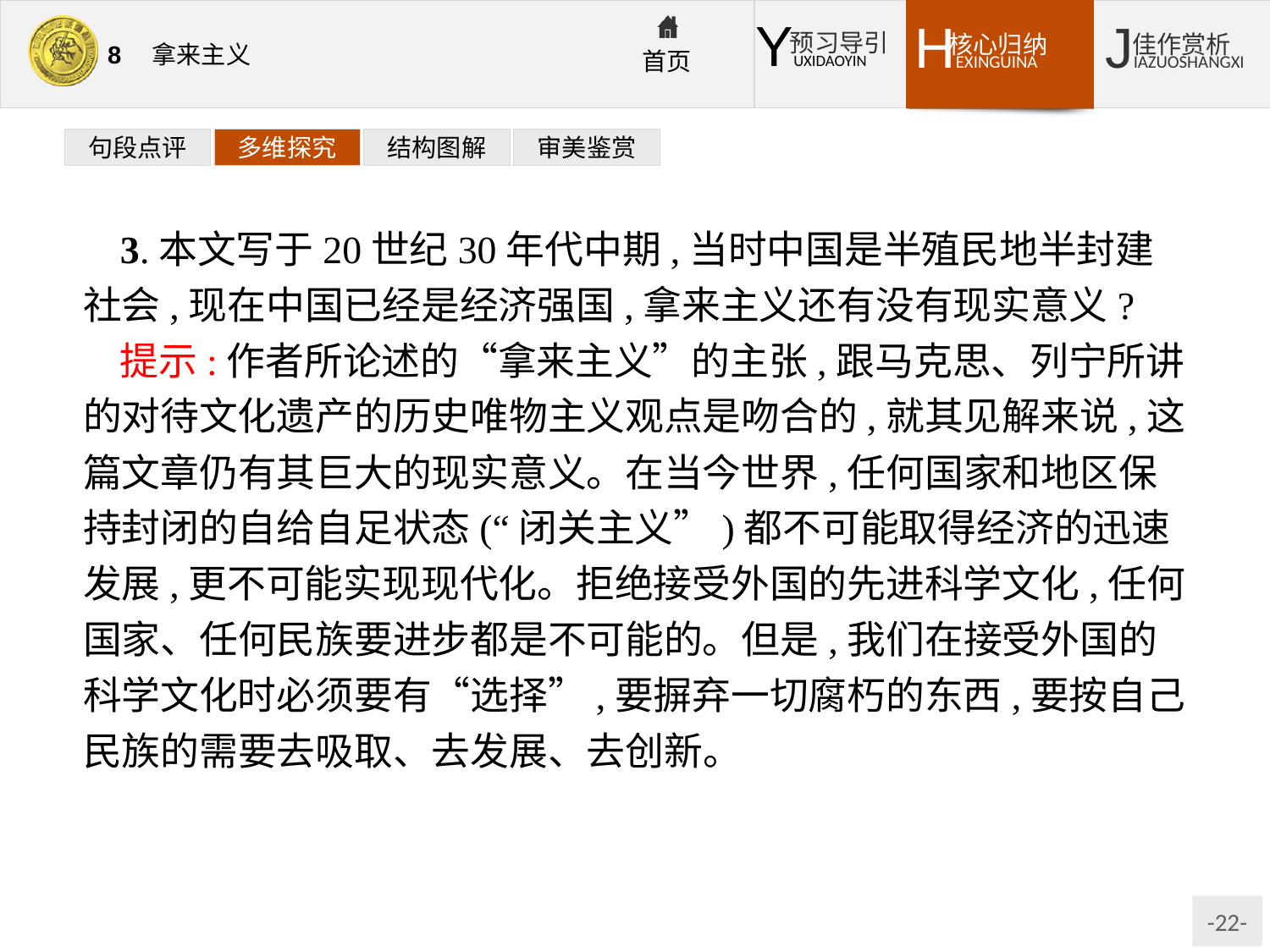

句段点评
多维探究
结构图解
审美鉴赏
3.本文写于20世纪30年代中期,当时中国是半殖民地半封建社会,现在中国已经是经济强国,拿来主义还有没有现实意义?
提示:作者所论述的“拿来主义”的主张,跟马克思、列宁所讲的对待文化遗产的历史唯物主义观点是吻合的,就其见解来说,这篇文章仍有其巨大的现实意义。在当今世界,任何国家和地区保持封闭的自给自足状态(“闭关主义”)都不可能取得经济的迅速发展,更不可能实现现代化。拒绝接受外国的先进科学文化,任何国家、任何民族要进步都是不可能的。但是,我们在接受外国的科学文化时必须要有“选择”,要摒弃一切腐朽的东西,要按自己民族的需要去吸取、去发展、去创新。